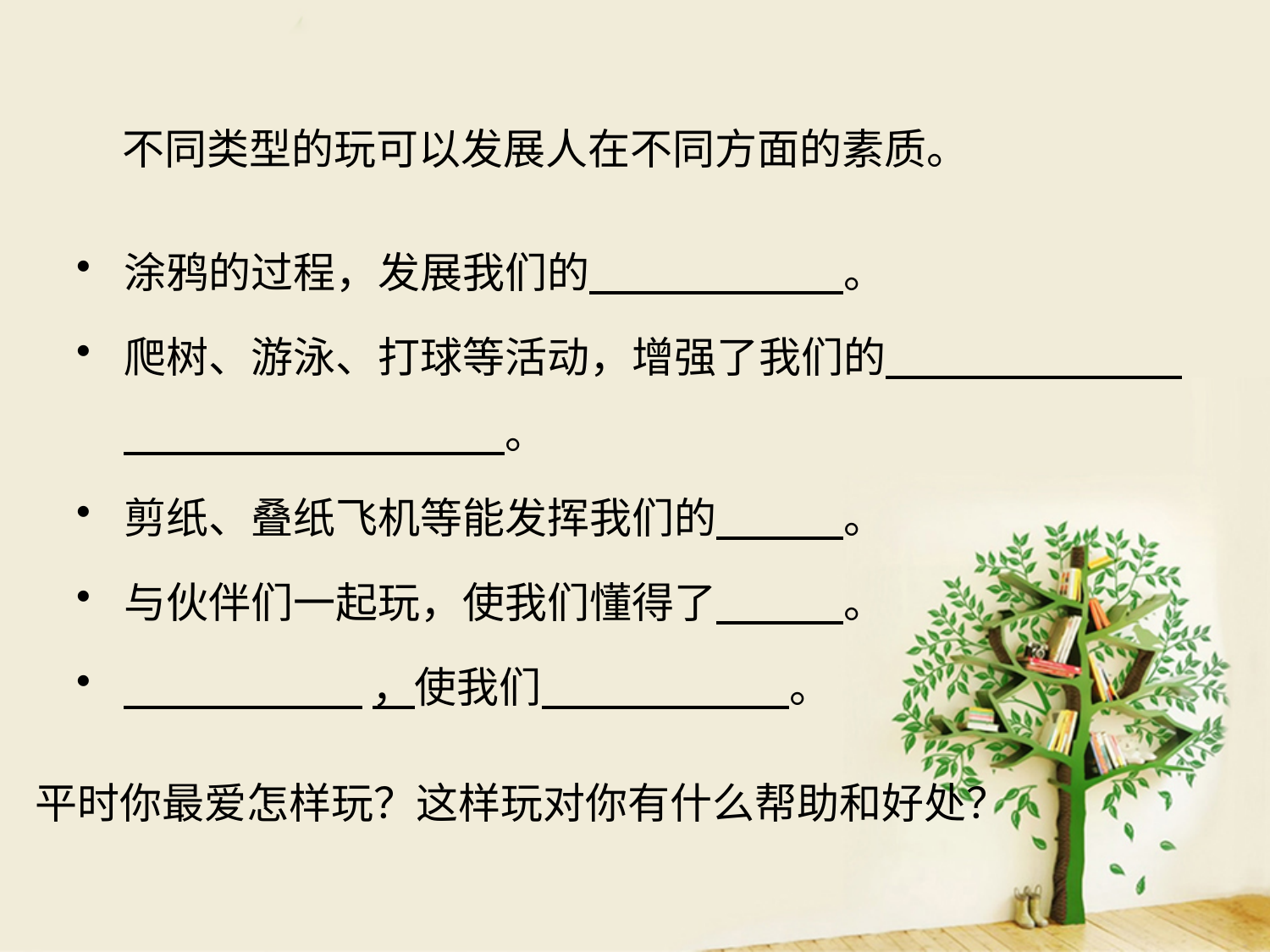

# 不同类型的玩可以发展人在不同方面的素质。
涂鸦的过程，发展我们的　　　　　　。
爬树、游泳、打球等活动，增强了我们的　　　　　　　　　　　　　　　　。
剪纸、叠纸飞机等能发挥我们的　　　。
与伙伴们一起玩，使我们懂得了　　　。
                         ，使我们                          。
　　平时你最爱怎样玩？这样玩对你有什么帮助和好处？